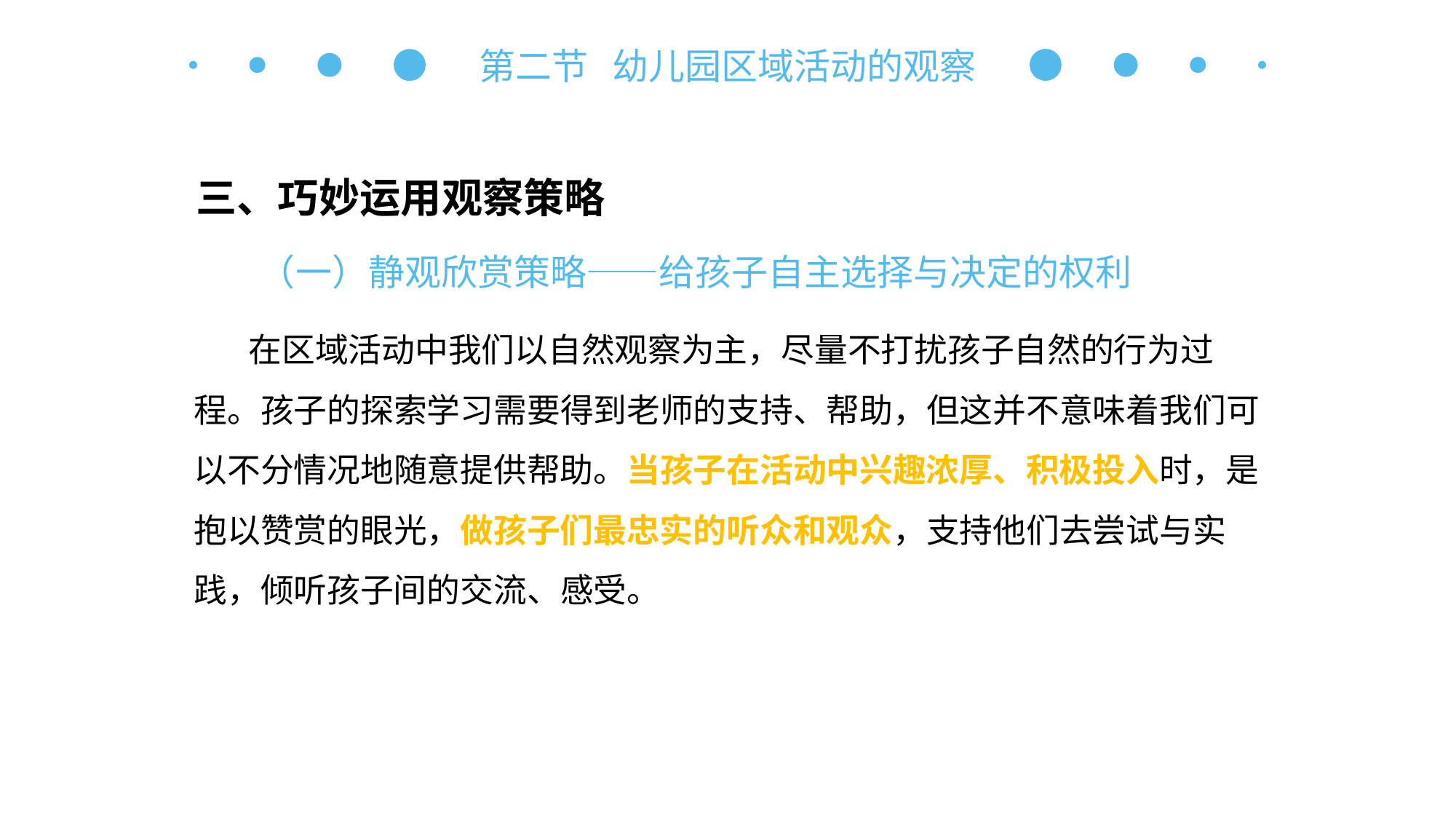

第二节   幼儿园区域活动的观察

三、巧妙运用观察策略
（一）静观欣赏策略——给孩子自主选择与决定的权利
在区域活动中我们以自然观察为主，尽量不打扰孩子自然的行为过程。孩子的探索学习需要得到老师的支持、帮助，但这并不意味着我们可以不分情况地随意提供帮助。当孩子在活动中兴趣浓厚、积极投入时，是抱以赞赏的眼光，做孩子们最忠实的听众和观众，支持他们去尝试与实践，倾听孩子间的交流、感受。